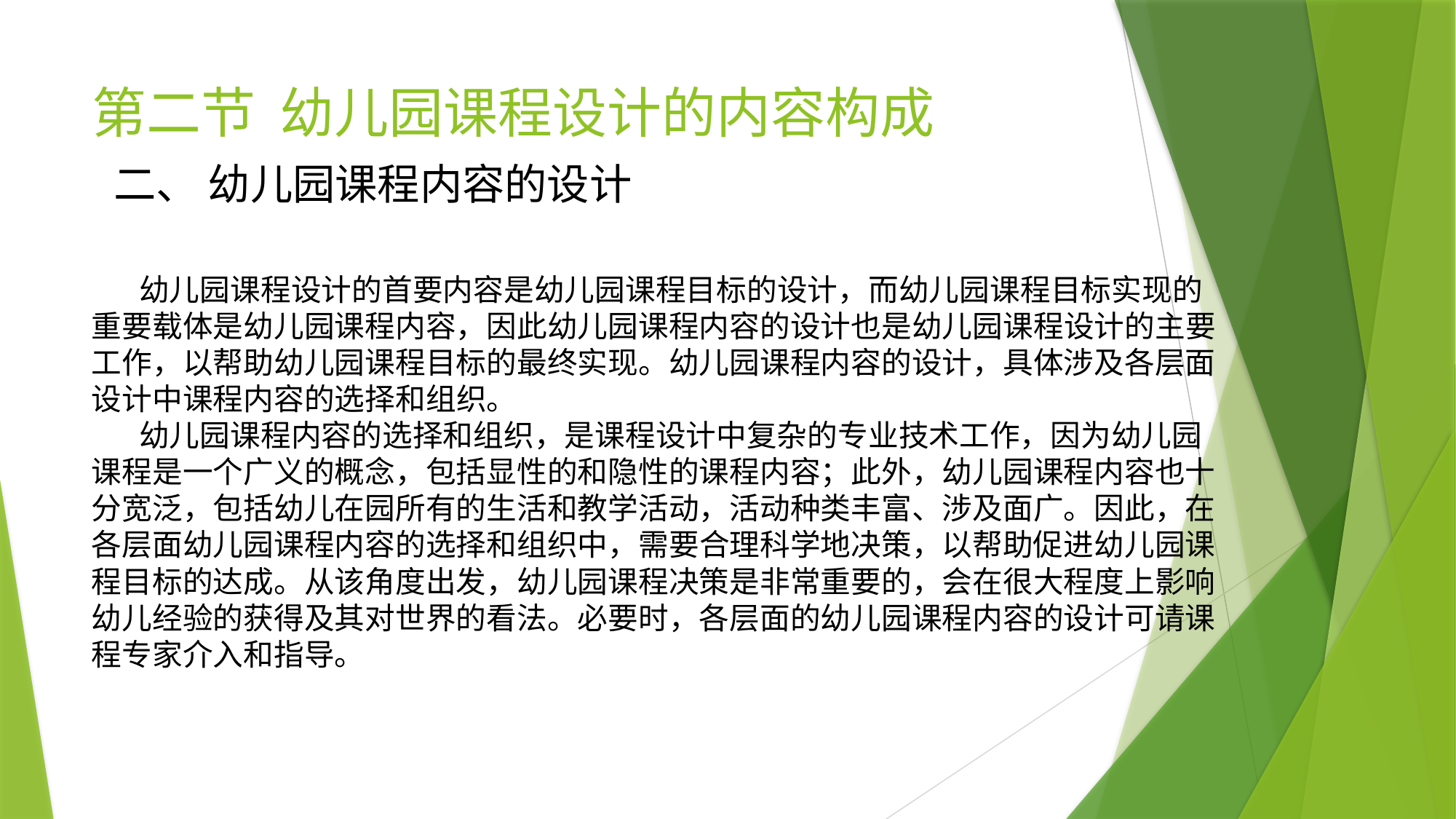

# 第二节  幼儿园课程设计的内容构成
二、 幼儿园课程内容的设计
      幼儿园课程设计的首要内容是幼儿园课程目标的设计，而幼儿园课程目标实现的重要载体是幼儿园课程内容，因此幼儿园课程内容的设计也是幼儿园课程设计的主要工作，以帮助幼儿园课程目标的最终实现。幼儿园课程内容的设计，具体涉及各层面设计中课程内容的选择和组织。
      幼儿园课程内容的选择和组织，是课程设计中复杂的专业技术工作，因为幼儿园课程是一个广义的概念，包括显性的和隐性的课程内容；此外，幼儿园课程内容也十分宽泛，包括幼儿在园所有的生活和教学活动，活动种类丰富、涉及面广。因此，在各层面幼儿园课程内容的选择和组织中，需要合理科学地决策，以帮助促进幼儿园课程目标的达成。从该角度出发，幼儿园课程决策是非常重要的，会在很大程度上影响幼儿经验的获得及其对世界的看法。必要时，各层面的幼儿园课程内容的设计可请课程专家介入和指导。